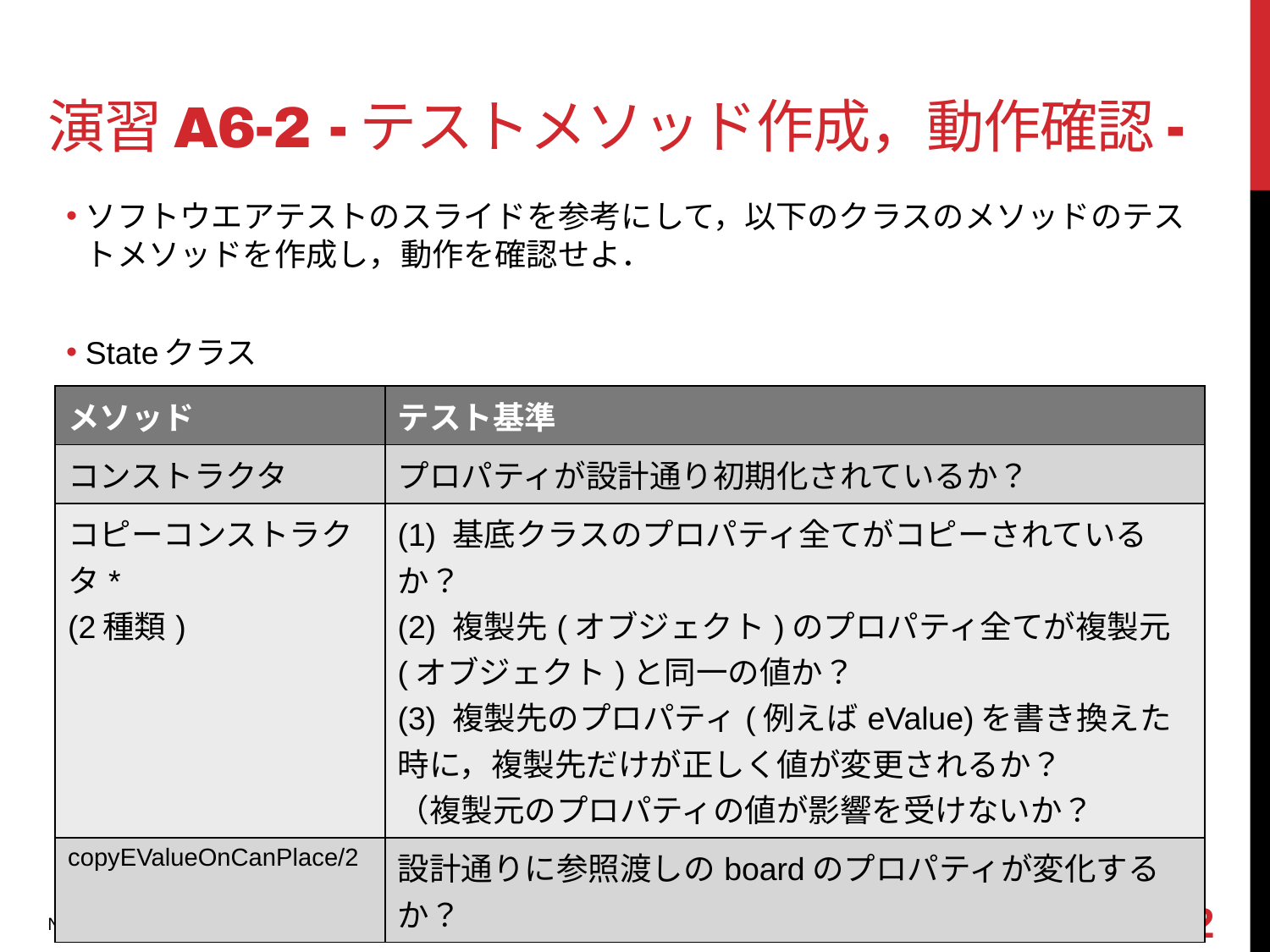

# 演習A6-2 -テストメソッド作成，動作確認-
ソフトウエアテストのスライドを参考にして，以下のクラスのメソッドのテストメソッドを作成し，動作を確認せよ．

Stateクラス

* オブジェクトの複製 http://smdn.jp/programming/netfx/cloning/
| メソッド | テスト基準 |
| --- | --- |
| コンストラクタ | プロパティが設計通り初期化されているか？ |
| コピーコンストラクタ\* (2種類) | (1) 基底クラスのプロパティ全てがコピーされているか？ (2) 複製先(オブジェクト)のプロパティ全てが複製元(オブジェクト)と同一の値か？ (3) 複製先のプロパティ(例えばeValue)を書き換えた時に，複製先だけが正しく値が変更されるか？ （複製元のプロパティの値が影響を受けないか？ |
| copyEValueOnCanPlace/2 | 設計通りに参照渡しのboardのプロパティが変化するか？ |
22
NIT, Nara 情報工学実験3